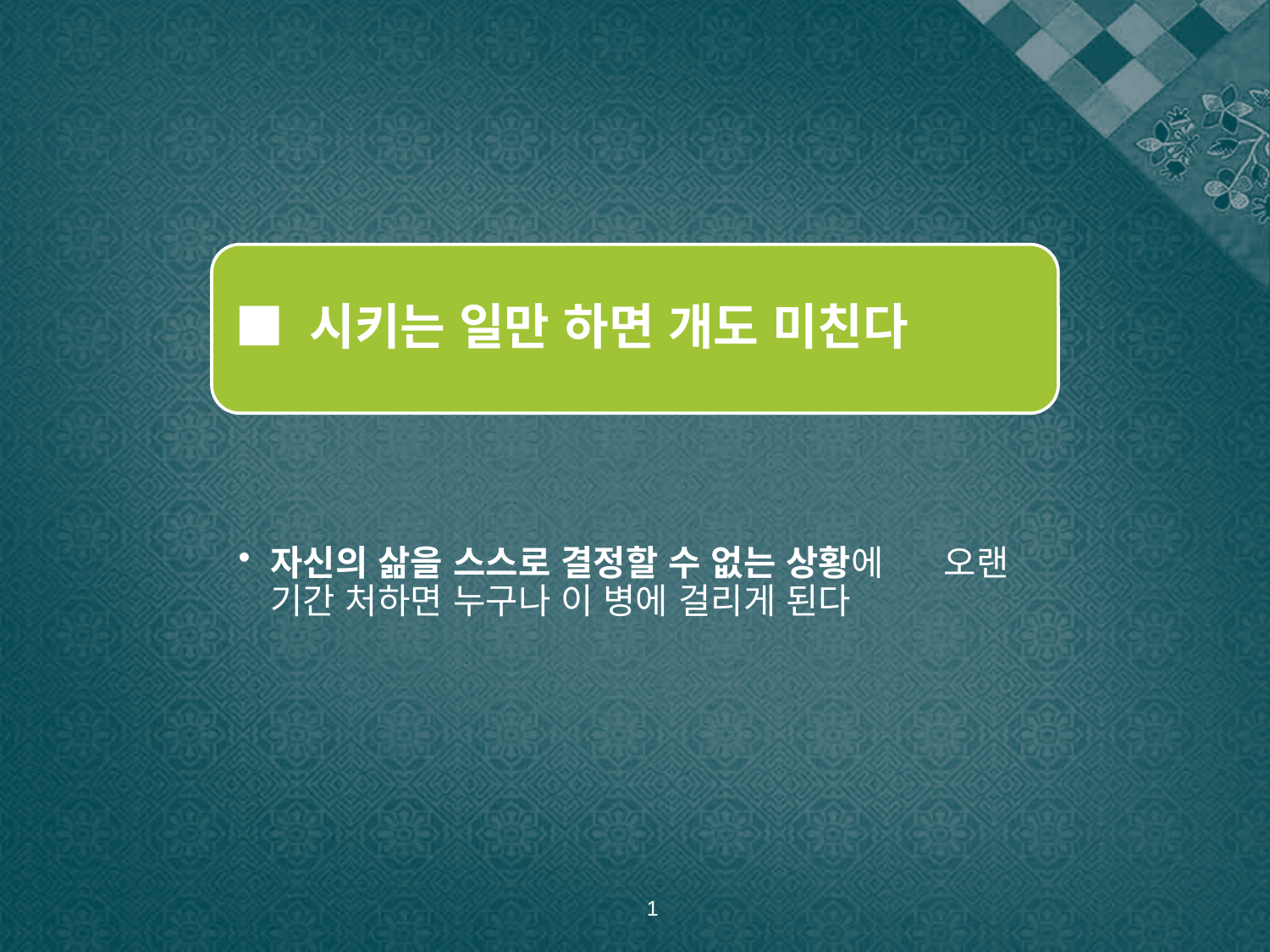

■ 시키는 일만 하면 개도 미친다

자신의 삶을 스스로 결정할 수 없는 상황에      오랜 기간 처하면 누구나 이 병에 걸리게 된다
#
1